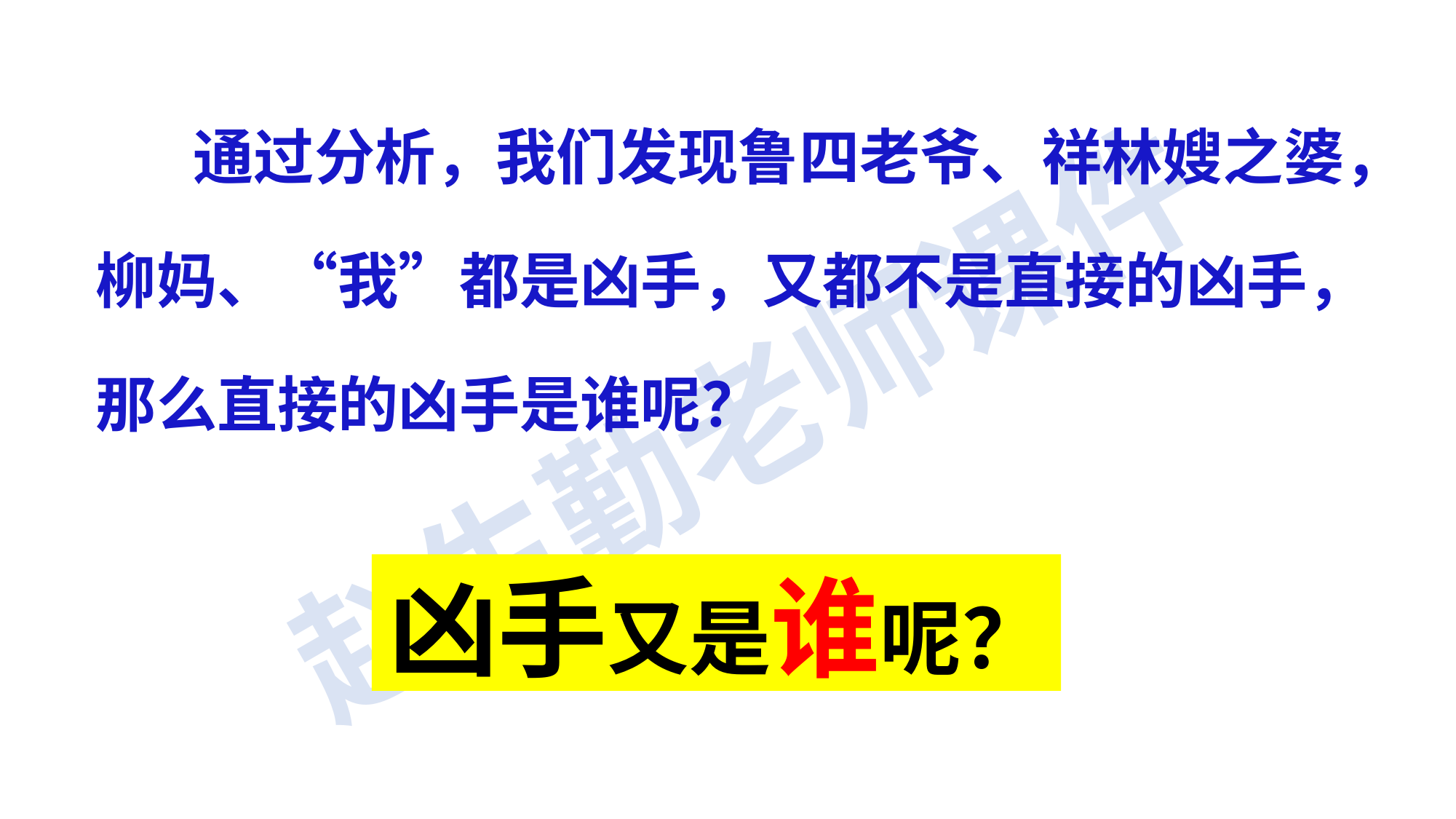

通过分析，我们发现鲁四老爷、祥林嫂之婆，柳妈、“我”都是凶手，又都不是直接的凶手，那么直接的凶手是谁呢？
# 凶手又是谁呢？